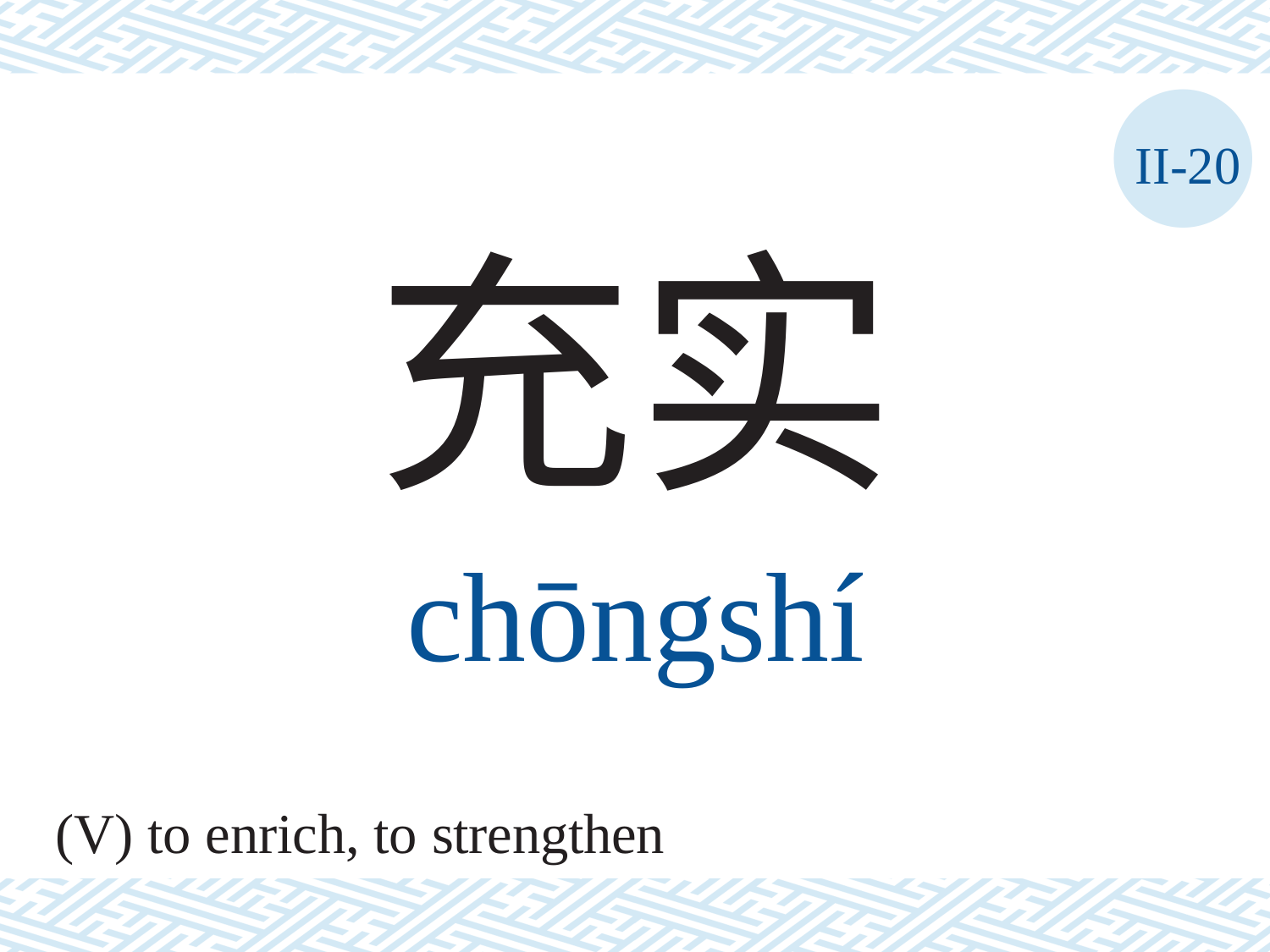

II-20
充实
chōngshí
(V) to enrich, to strengthen